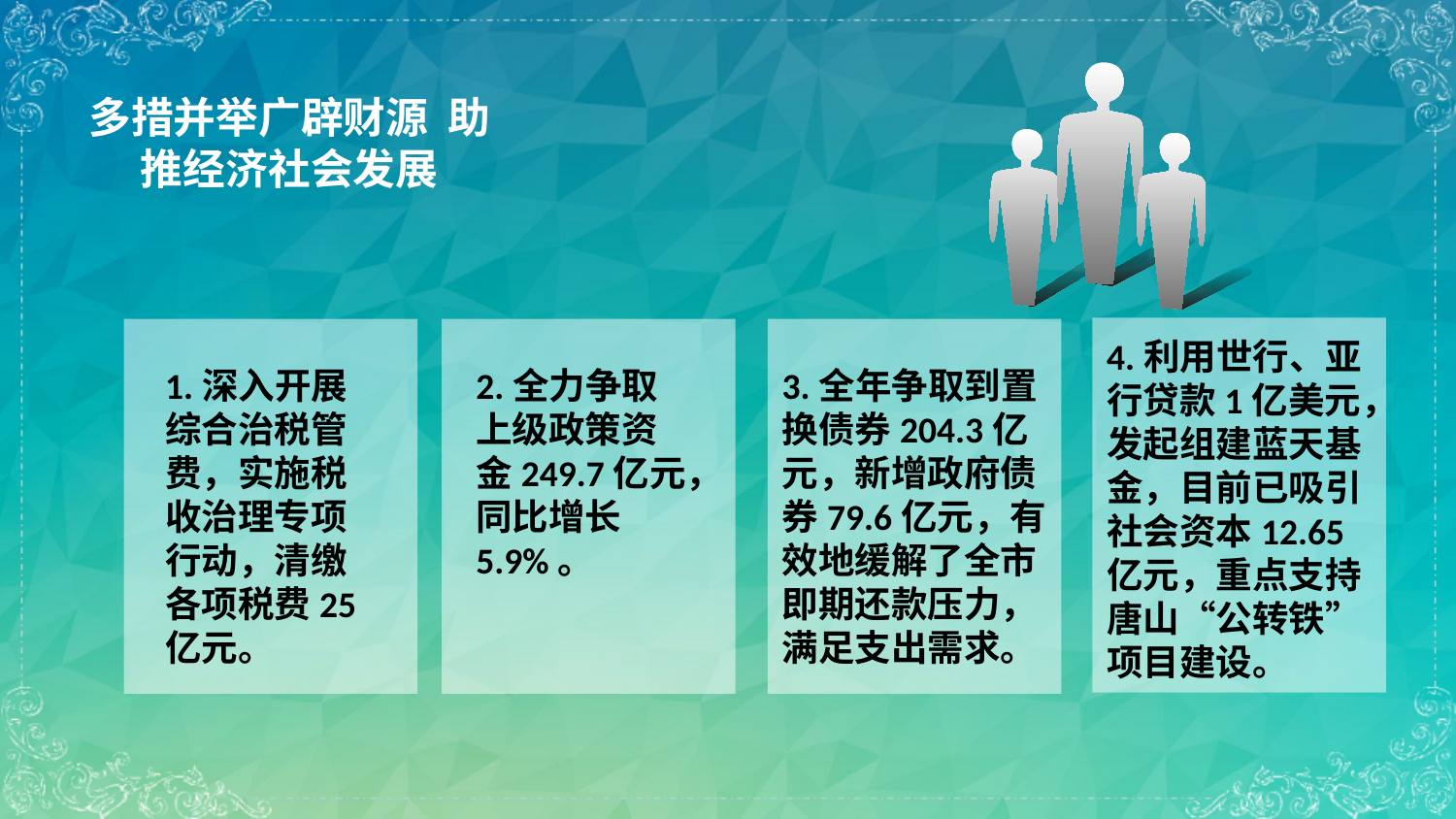

多措并举广辟财源  助推经济社会发展

4.利用世行、亚行贷款1亿美元，发起组建蓝天基金，目前已吸引社会资本12.65亿元，重点支持唐山“公转铁”项目建设。
1.深入开展综合治税管费，实施税收治理专项行动，清缴各项税费25亿元。
2.全力争取上级政策资金249.7亿元，同比增长5.9%。
3.全年争取到置换债券204.3亿元，新增政府债券79.6亿元，有效地缓解了全市即期还款压力，满足支出需求。